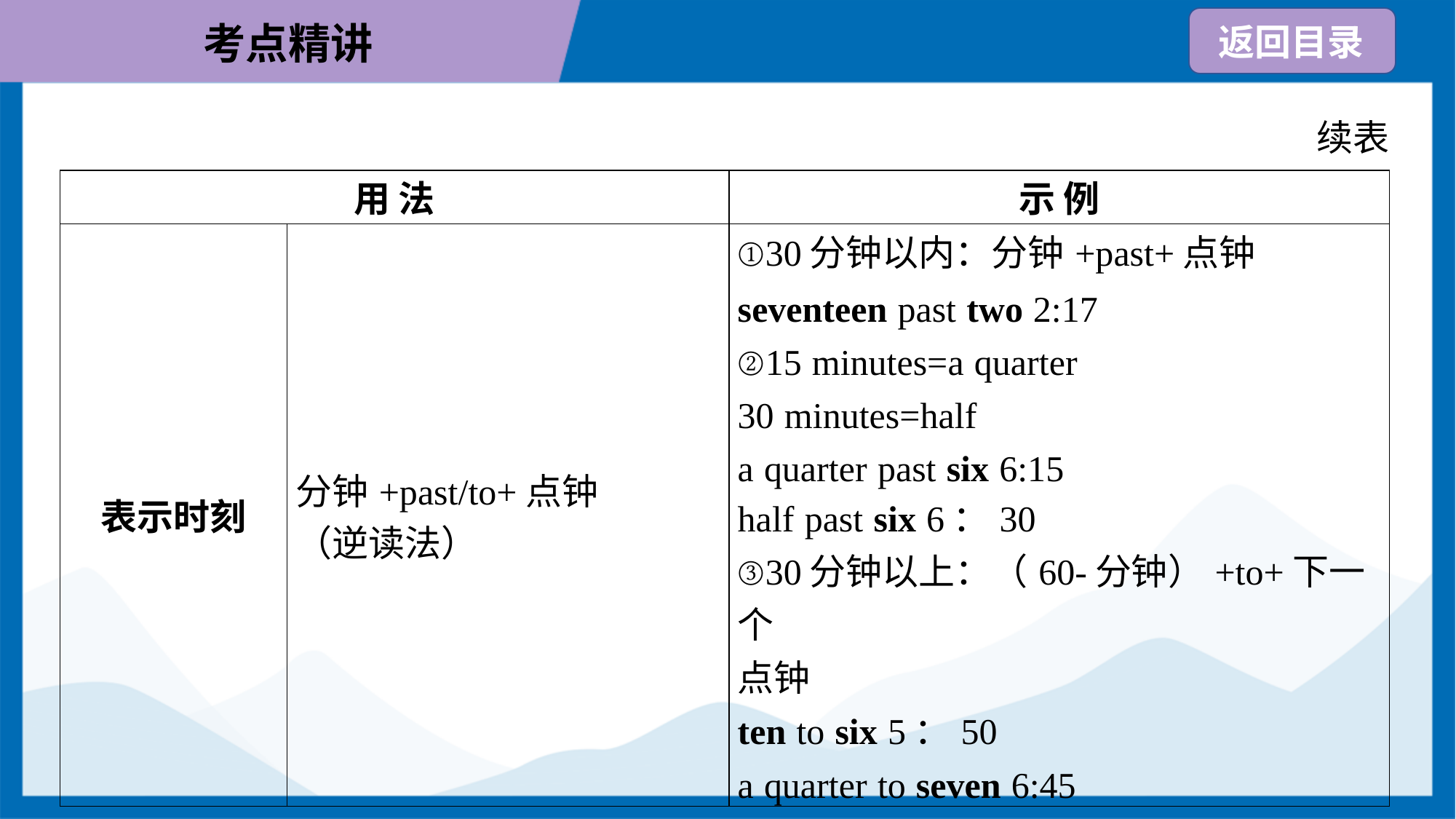

续表
| 用 法 |  | 示 例 |
| --- | --- | --- |
| 表示时刻 | 分钟+past/to+点钟 （逆读法） | ①30分钟以内：分钟+past+点钟 seventeen past two 2:17 ②15 minutes=a quarter 30 minutes=half a quarter past six 6:15 half past six 6：30 ③30分钟以上：（60-分钟）+to+下一个 点钟 ten to six 5：50 a quarter to seven 6:45 |